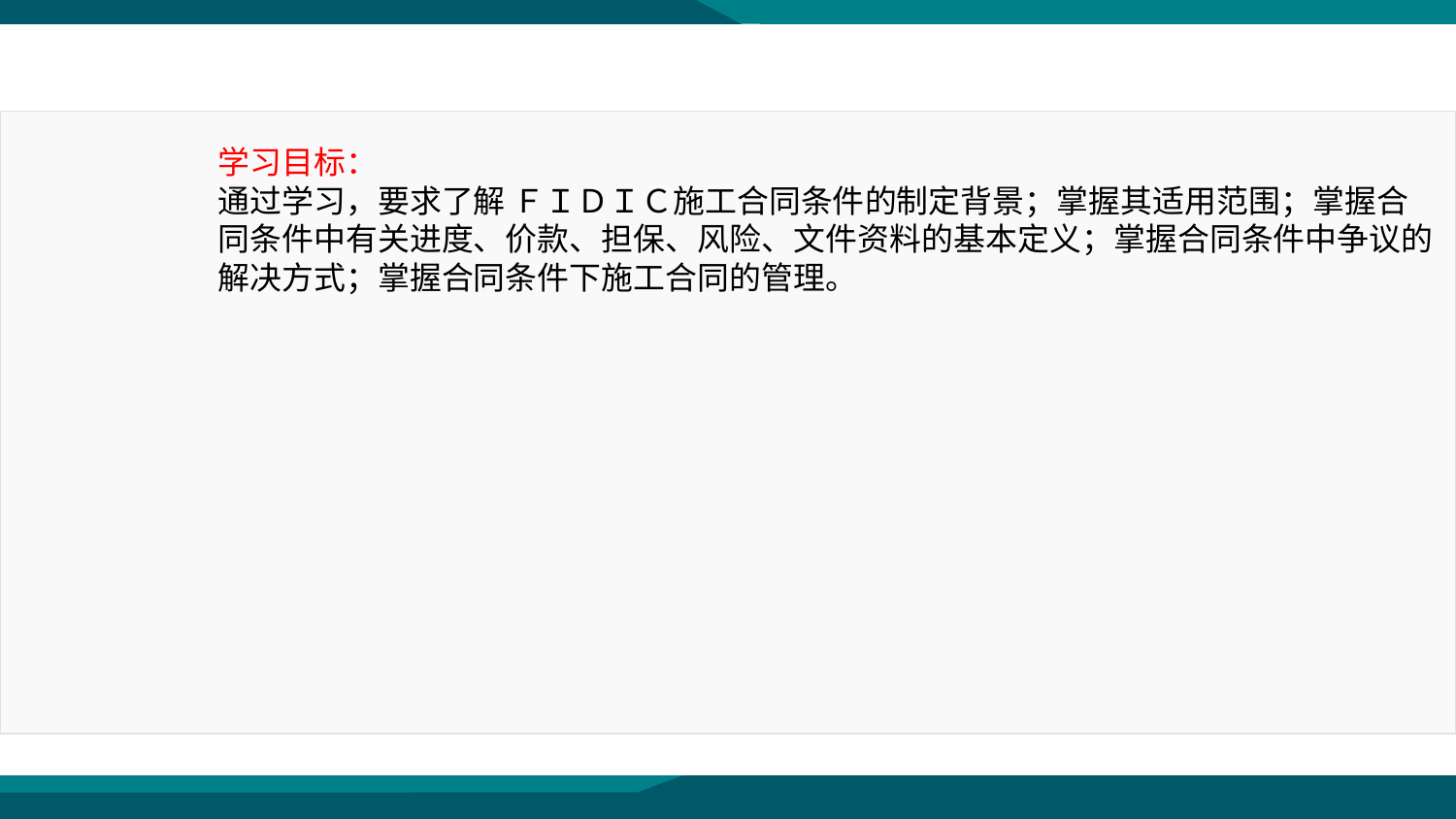

学习目标：
通过学习，要求了解 ＦＩＤＩＣ施工合同条件的制定背景；掌握其适用范围；掌握合同条件中有关进度、价款、担保、风险、文件资料的基本定义；掌握合同条件中争议的解决方式；掌握合同条件下施工合同的管理。